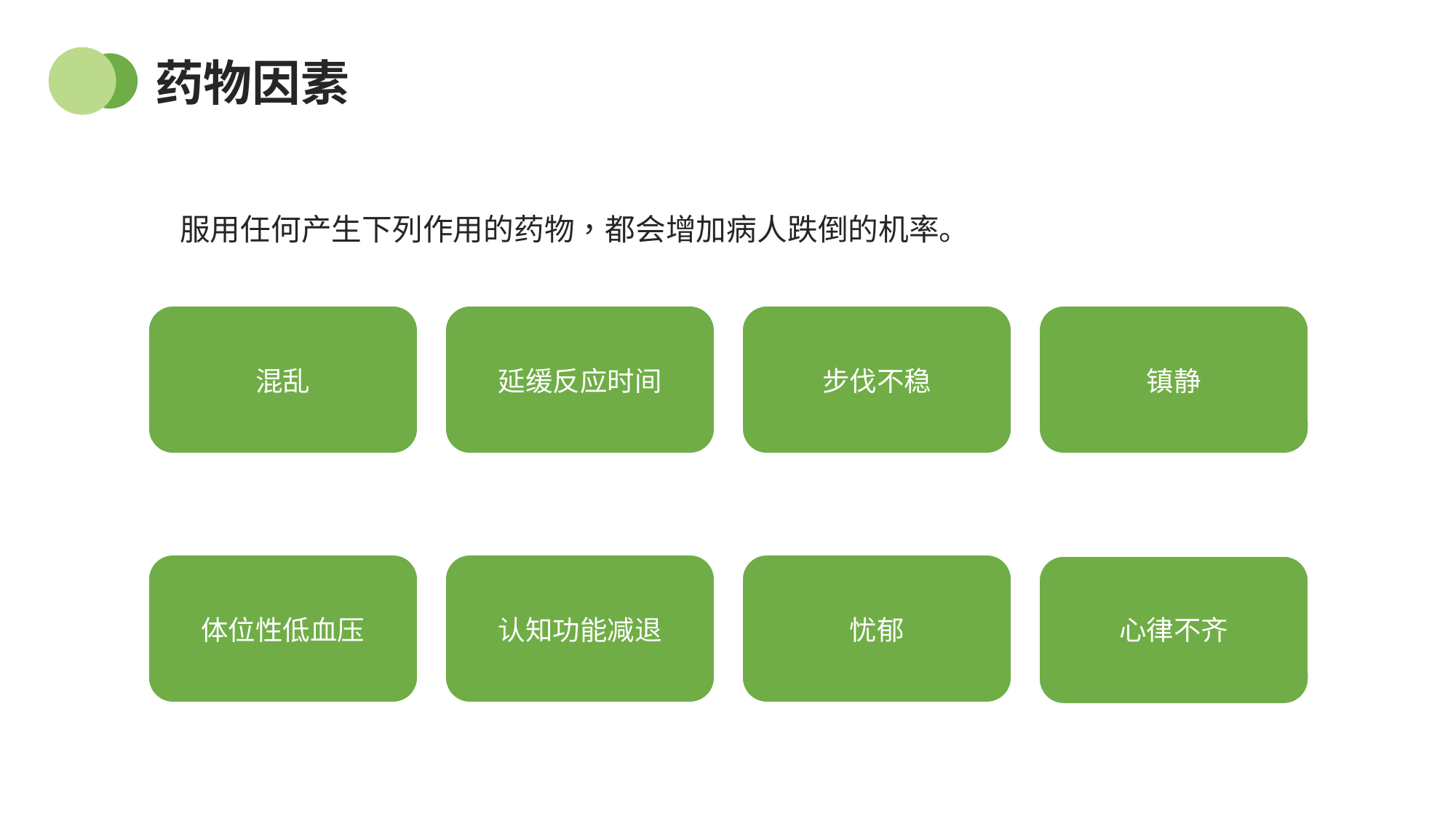

药物因素
  服用任何产生下列作用的药物，都会增加病人跌倒的机率。

混乱
延缓反应时间
步伐不稳
镇静

体位性低血压
认知功能减退
忧郁
心律不齐